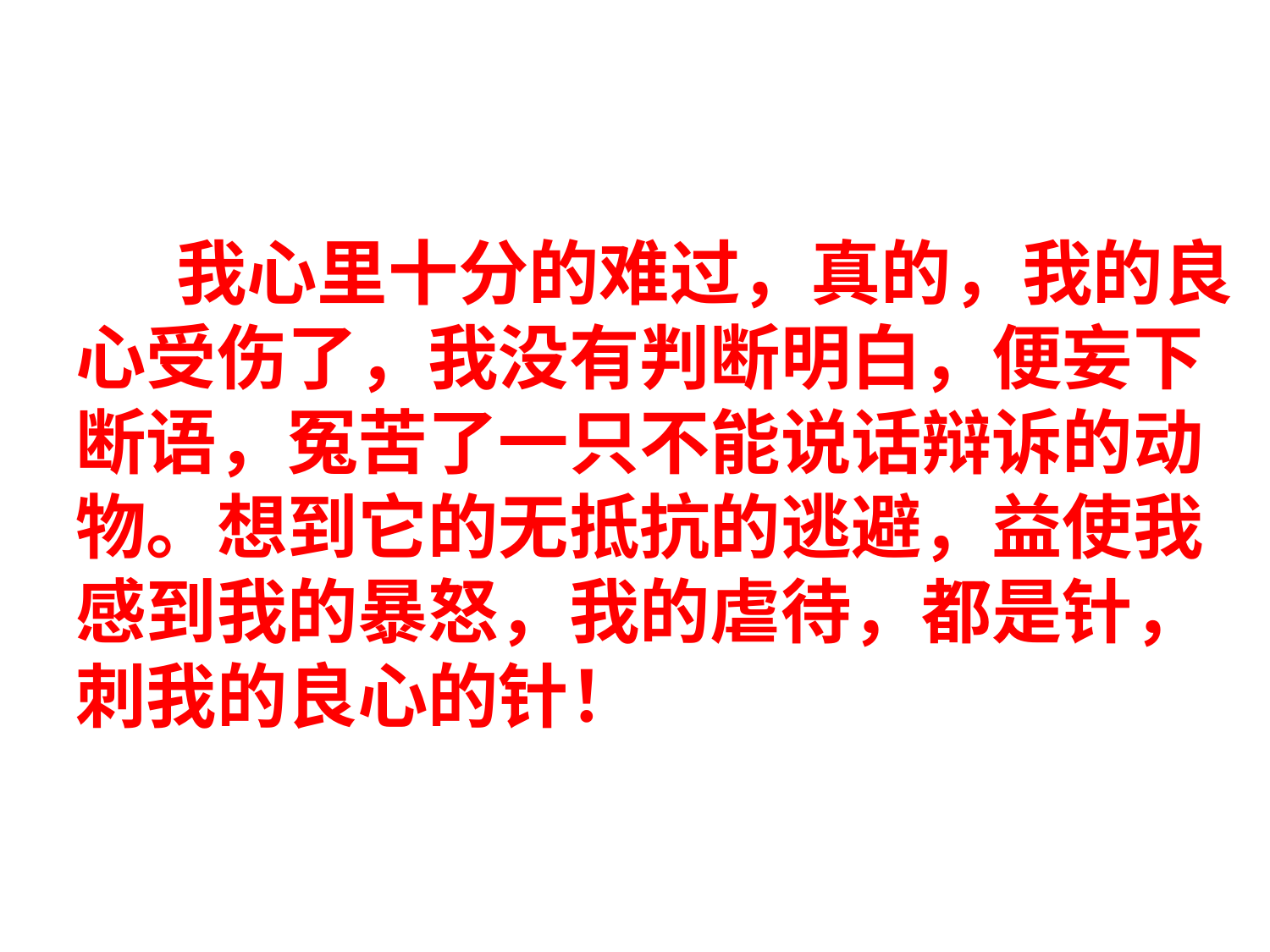

我心里十分的难过，真的，我的良心受伤了，我没有判断明白，便妄下断语，冤苦了一只不能说话辩诉的动物。想到它的无抵抗的逃避，益使我感到我的暴怒，我的虐待，都是针，刺我的良心的针！